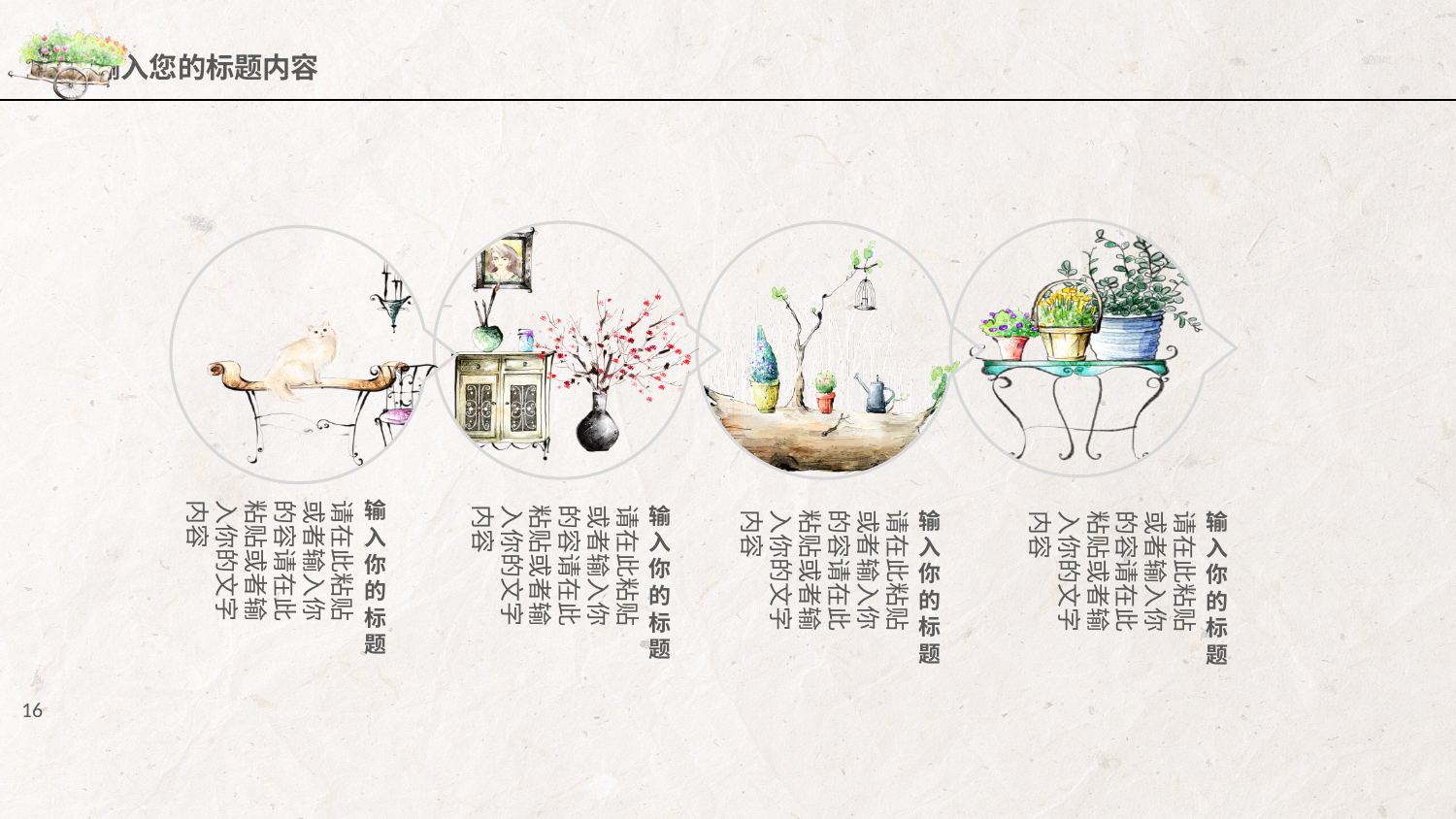

输入你的标题
请在此粘贴或者输入你的容请在此粘贴或者输入你的文字内容
输入你的标题
请在此粘贴或者输入你的容请在此粘贴或者输入你的文字内容
输入你的标题
请在此粘贴或者输入你的容请在此粘贴或者输入你的文字内容
输入你的标题
请在此粘贴或者输入你的容请在此粘贴或者输入你的文字内容
16